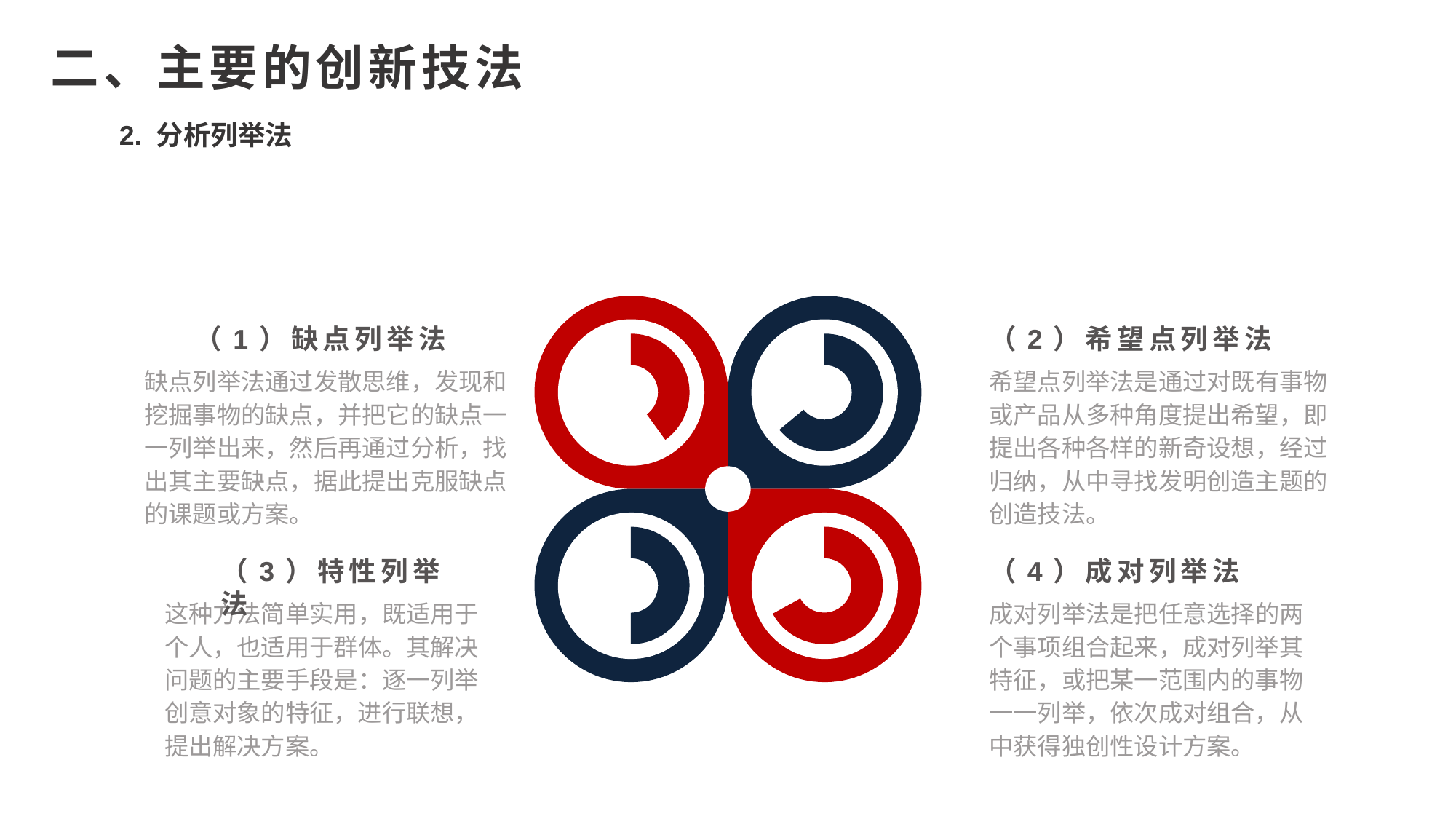

二、主要的创新技法
2. 分析列举法

（1）缺点列举法
缺点列举法通过发散思维，发现和挖掘事物的缺点，并把它的缺点一一列举出来，然后再通过分析，找出其主要缺点，据此提出克服缺点的课题或方案。
（2）希望点列举法
希望点列举法是通过对既有事物或产品从多种角度提出希望，即提出各种各样的新奇设想，经过归纳，从中寻找发明创造主题的创造技法。
（3）特性列举法
这种方法简单实用，既适用于个人，也适用于群体。其解决问题的主要手段是：逐一列举创意对象的特征，进行联想，提出解决方案。
（4）成对列举法
成对列举法是把任意选择的两个事项组合起来，成对列举其特征，或把某一范围内的事物一一列举，依次成对组合，从中获得独创性设计方案。